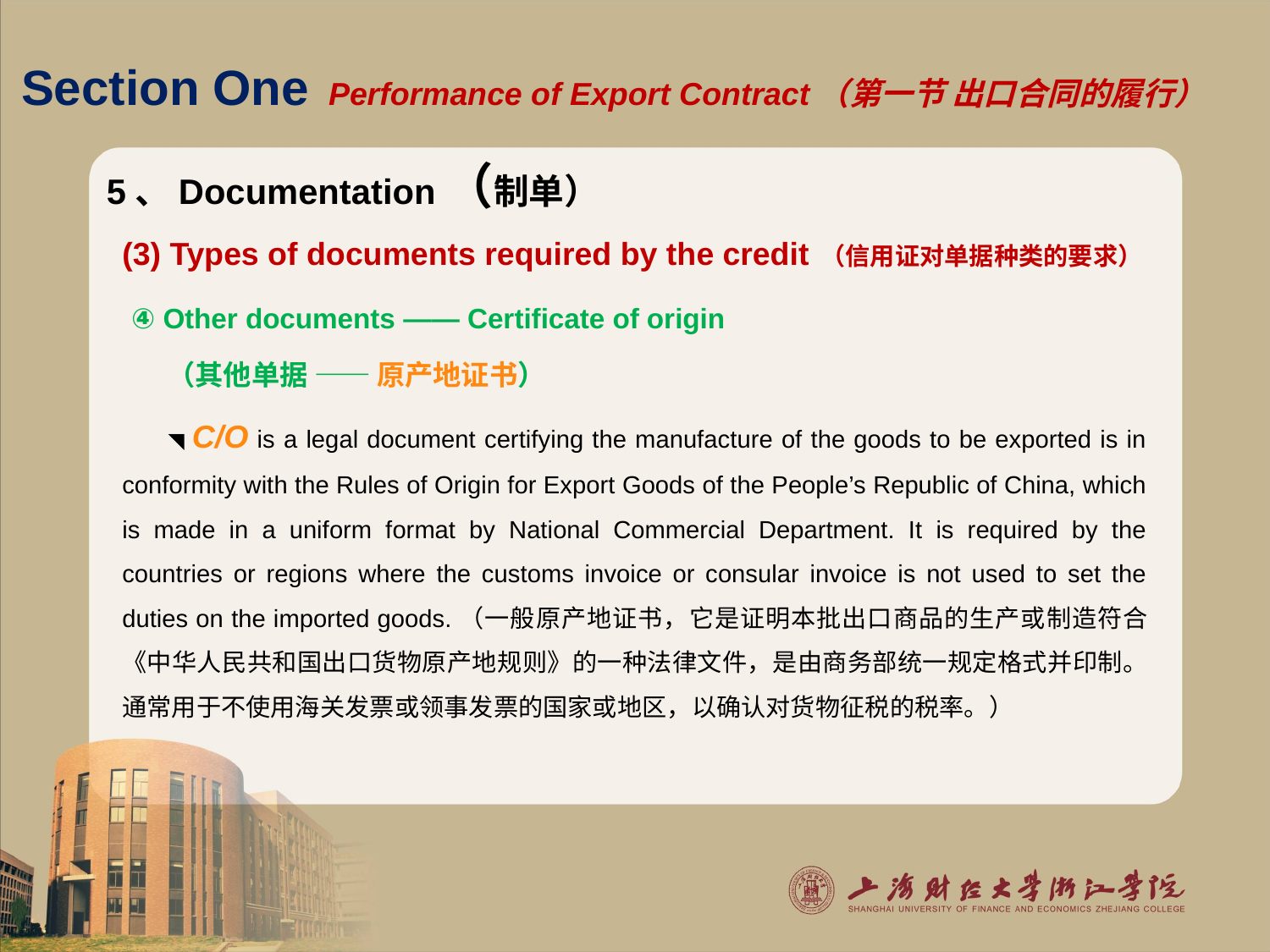

# Section One  Performance of Export Contract（第一节 出口合同的履行）
5、Documentation（制单）
(3) Types of documents required by the credit  （信用证对单据种类的要求）
 ④ Other documents —— Certificate of origin
      （其他单据 —— 原产地证书）
      ◥ C/O is a legal document certifying the manufacture of the goods to be exported is in conformity with the Rules of Origin for Export Goods of the People’s Republic of China, which is made in a uniform format by National Commercial Department. It is required by the countries or regions where the customs invoice or consular invoice is not used to set the duties on the imported goods.（一般原产地证书，它是证明本批出口商品的生产或制造符合《中华人民共和国出口货物原产地规则》的一种法律文件，是由商务部统一规定格式并印制。通常用于不使用海关发票或领事发票的国家或地区，以确认对货物征税的税率。）